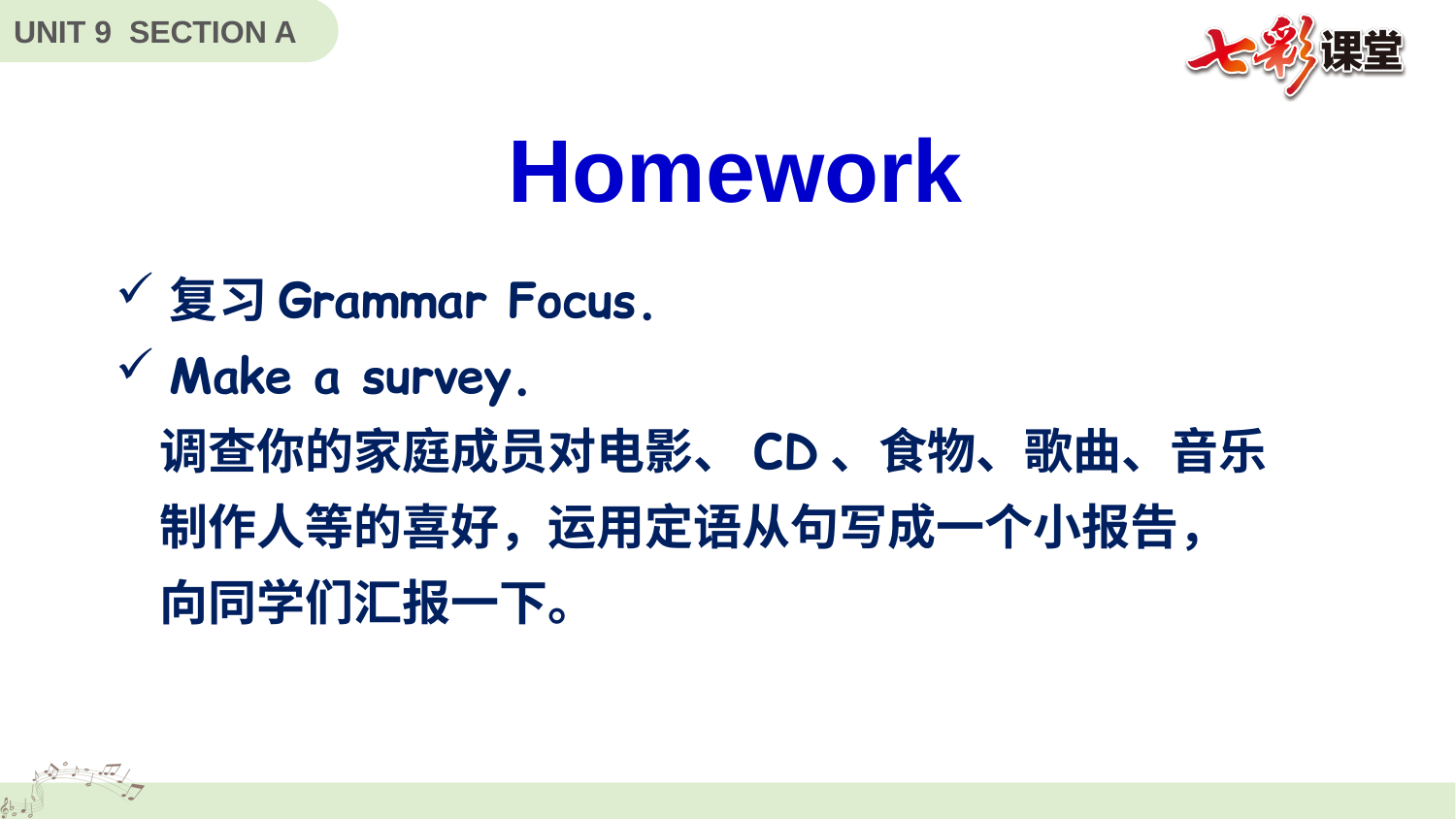

Homework
复习Grammar Focus.
Make a survey.
   调查你的家庭成员对电影、CD、食物、歌曲、音乐
   制作人等的喜好，运用定语从句写成一个小报告，
   向同学们汇报一下。